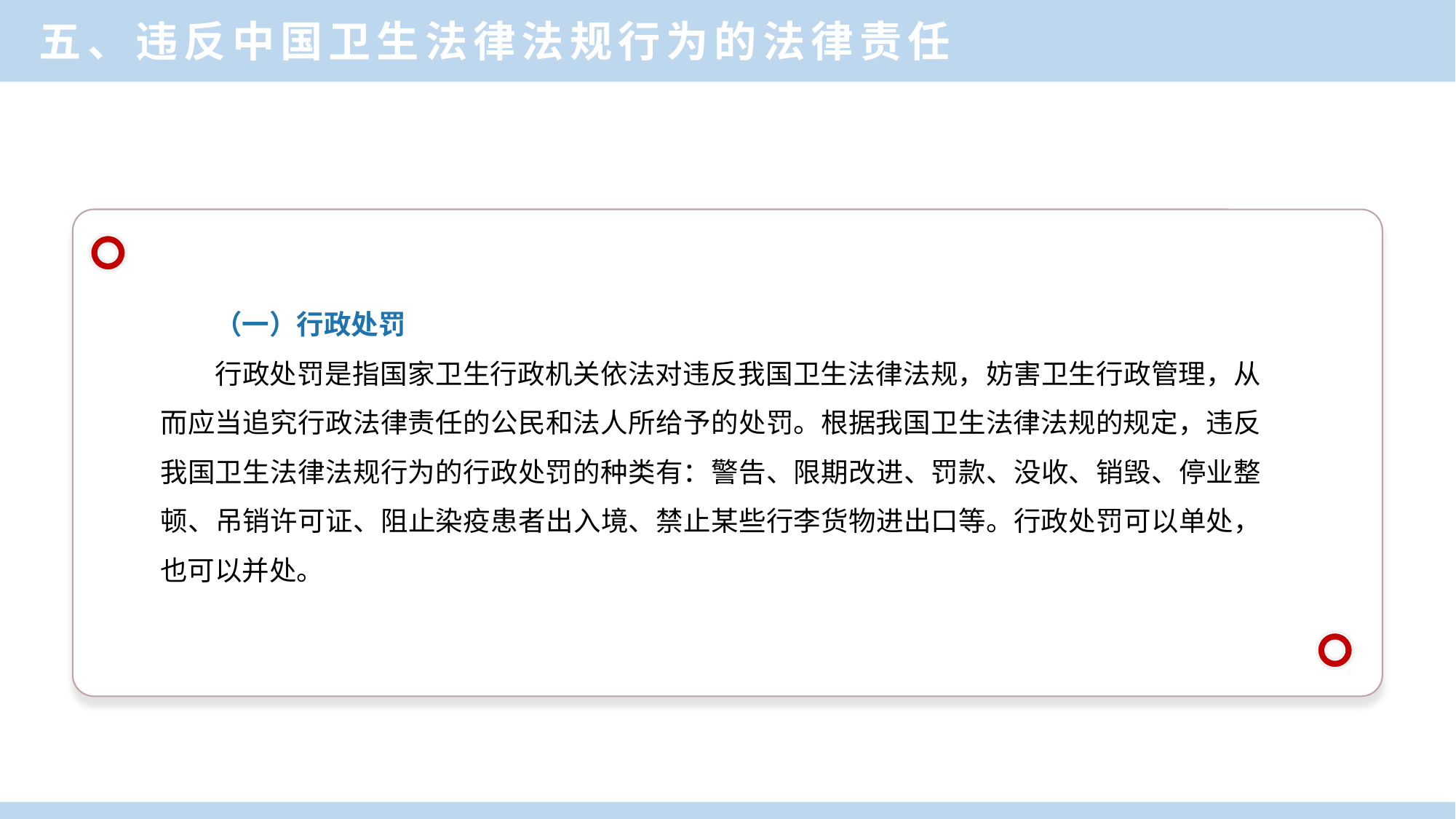

五、违反中国卫生法律法规行为的法律责任

（一）行政处罚
行政处罚是指国家卫生行政机关依法对违反我国卫生法律法规，妨害卫生行政管理，从而应当追究行政法律责任的公民和法人所给予的处罚。根据我国卫生法律法规的规定，违反我国卫生法律法规行为的行政处罚的种类有：警告、限期改进、罚款、没收、销毁、停业整顿、吊销许可证、阻止染疫患者出入境、禁止某些行李货物进出口等。行政处罚可以单处，也可以并处。